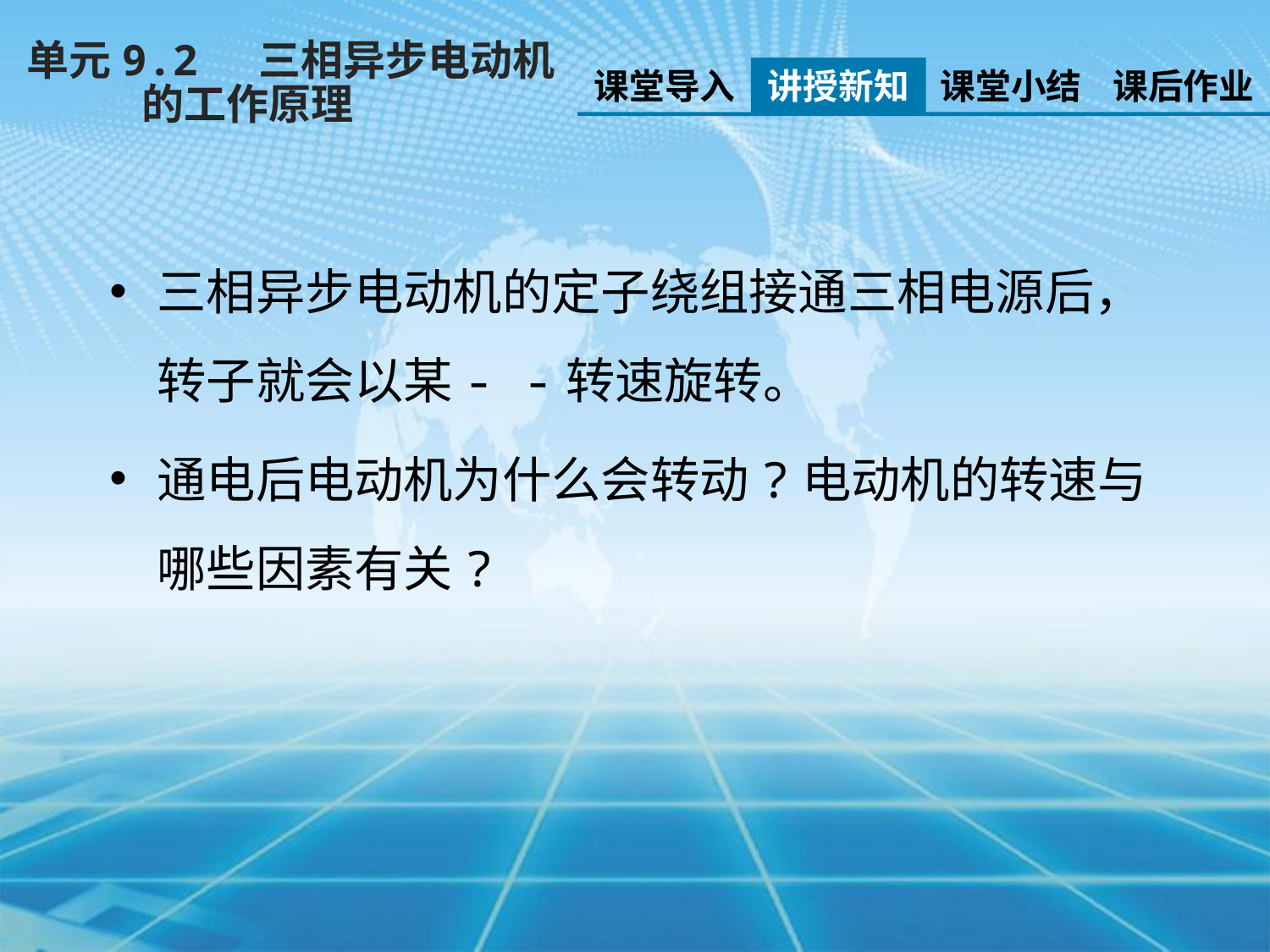

单元9.2  三相异步电动机
           的工作原理
课堂导入
讲授新知
课堂小结
课后作业
三相异步电动机的定子绕组接通三相电源后，转子就会以某- -转速旋转。
通电后电动机为什么会转动?电动机的转速与哪些因素有关?